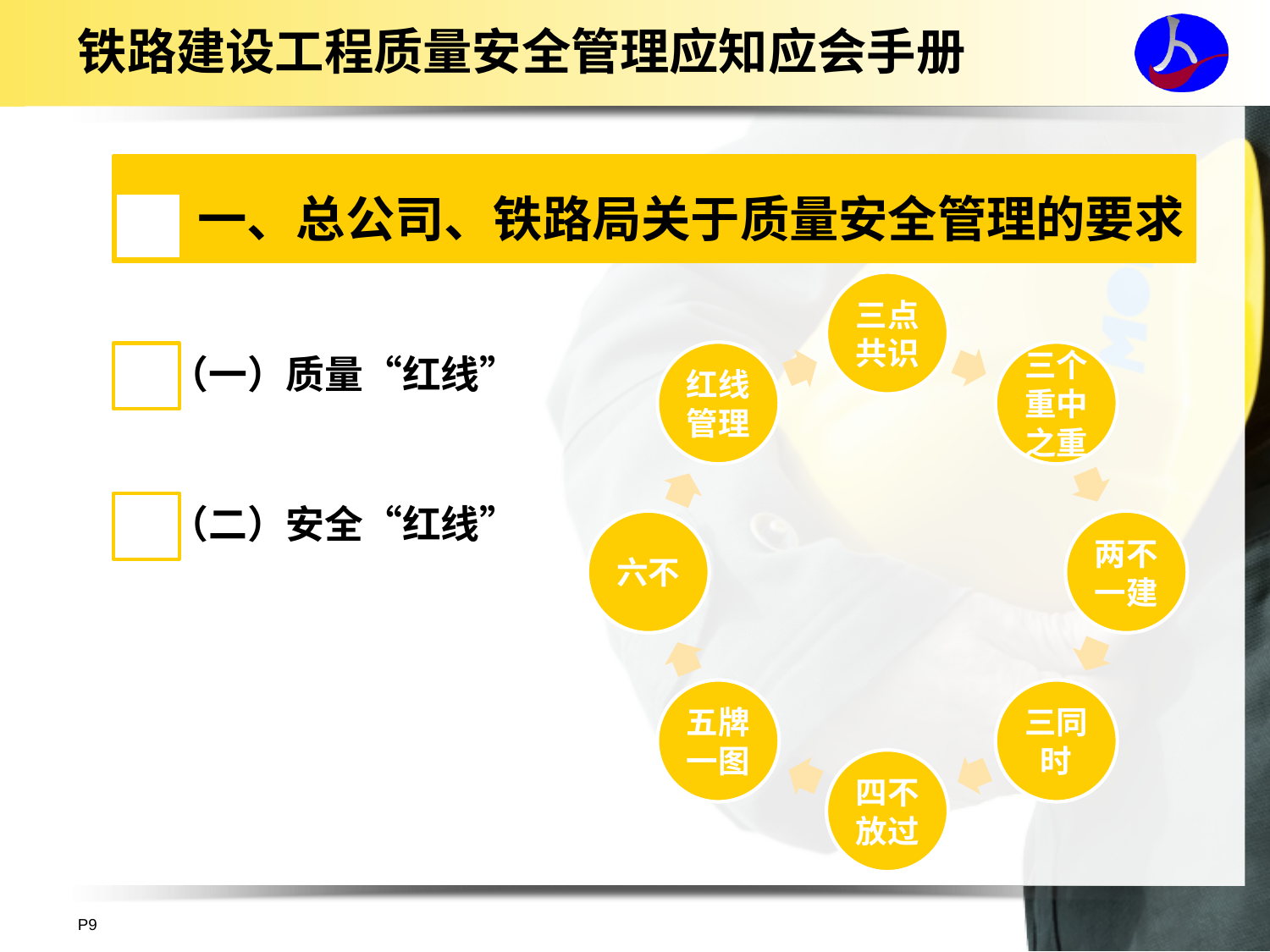

# 铁路建设工程质量安全管理应知应会手册

一、总公司、铁路局关于质量安全管理的要求

三点
共识

三个重中之重

两不
一建

三同时

四不
放过

五牌
一图

六不

红线
管理

（一）质量“红线”

（二）安全“红线”

P9